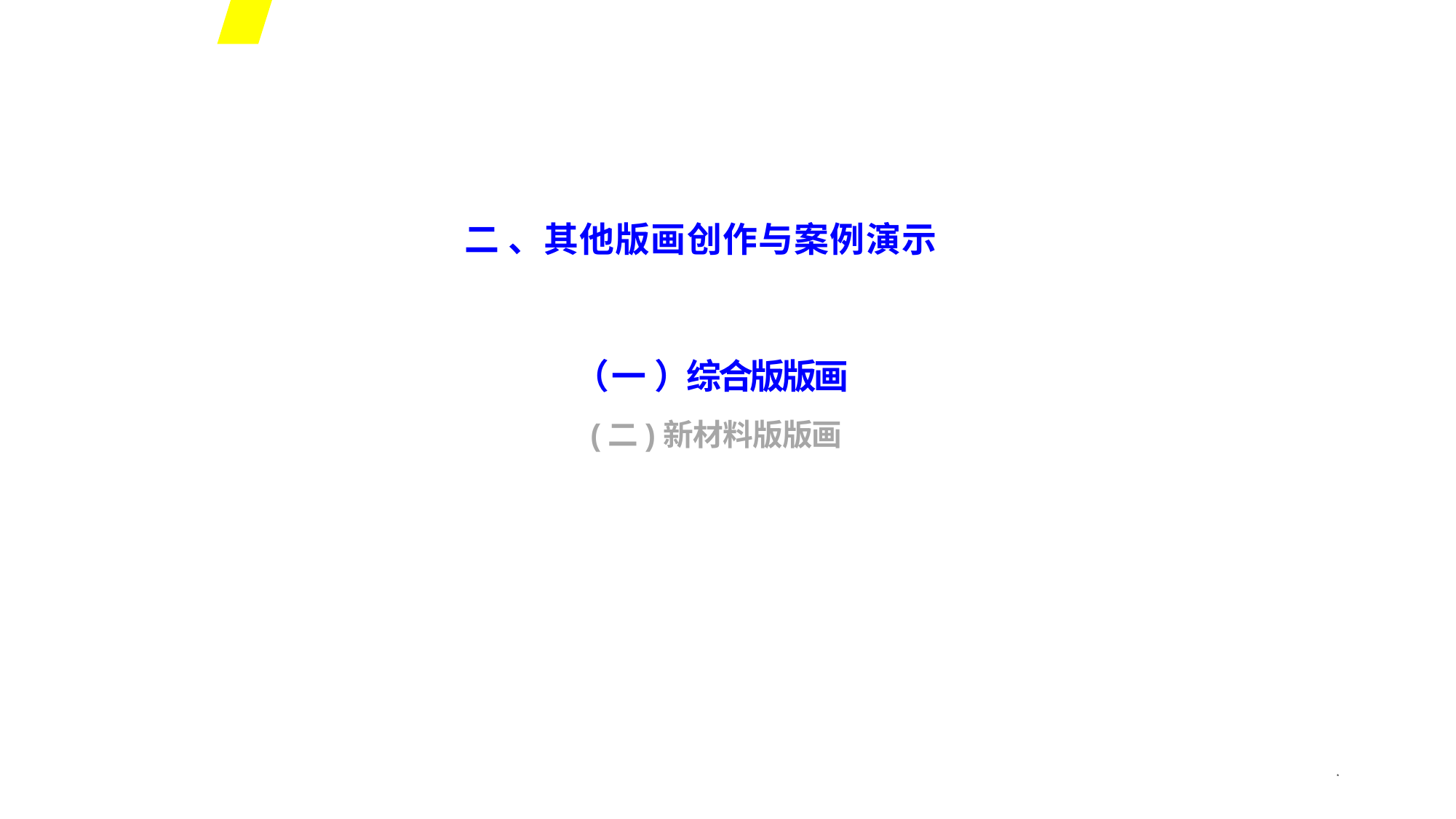

二 、其他版画创作与案例演示

（ 一 ）综合版版画

(二)新材料版版画

*